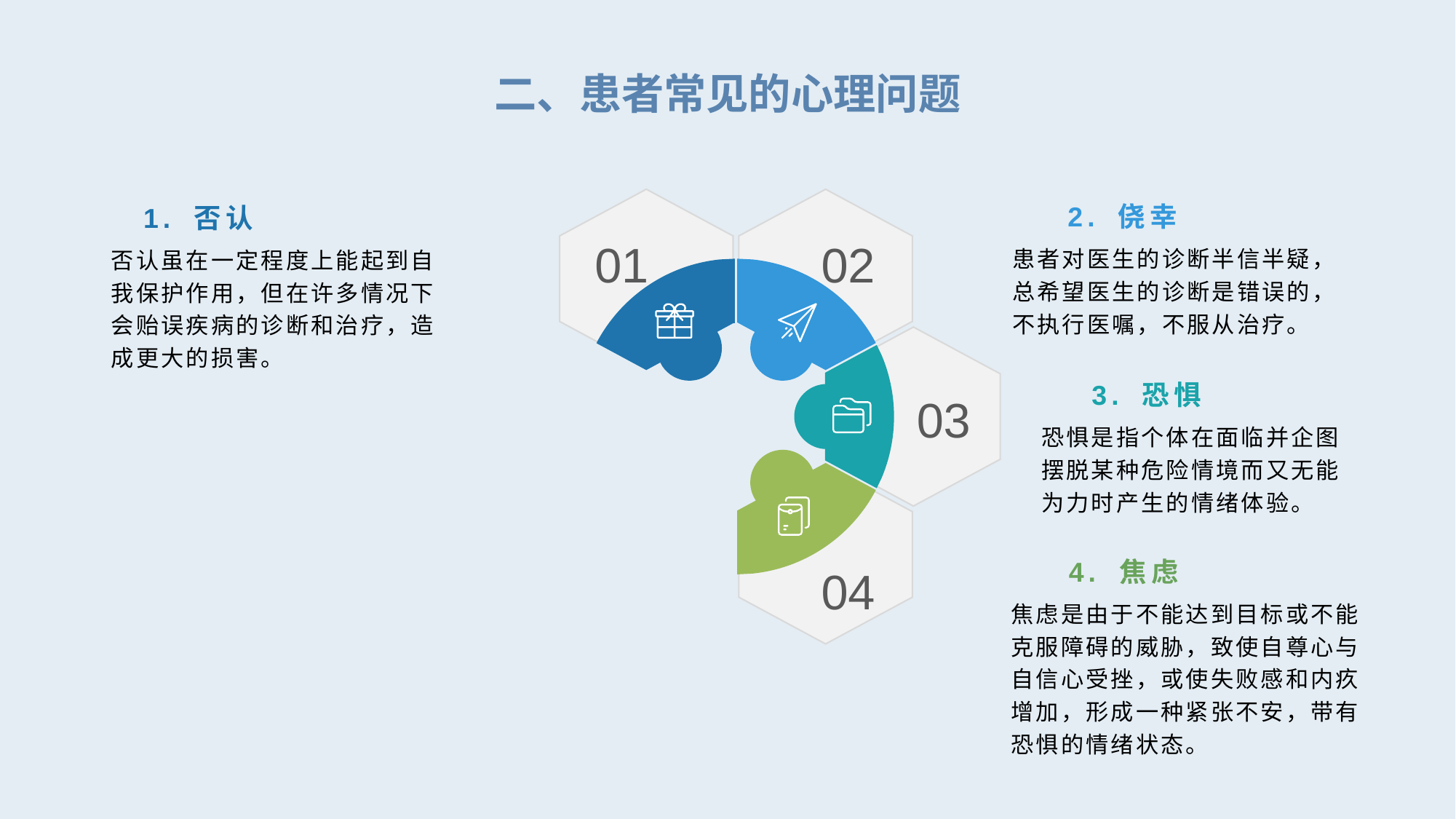

二、患者常见的心理问题
1. 否认
2. 侥幸

01
02
患者对医生的诊断半信半疑，总希望医生的诊断是错误的，不执行医嘱，不服从治疗。
否认虽在一定程度上能起到自我保护作用，但在许多情况下会贻误疾病的诊断和治疗，造成更大的损害。

3. 恐惧
03

恐惧是指个体在面临并企图摆脱某种危险情境而又无能为力时产生的情绪体验。

4. 焦虑
04
焦虑是由于不能达到目标或不能克服障碍的威胁，致使自尊心与自信心受挫，或使失败感和内疚增加，形成一种紧张不安，带有恐惧的情绪状态。